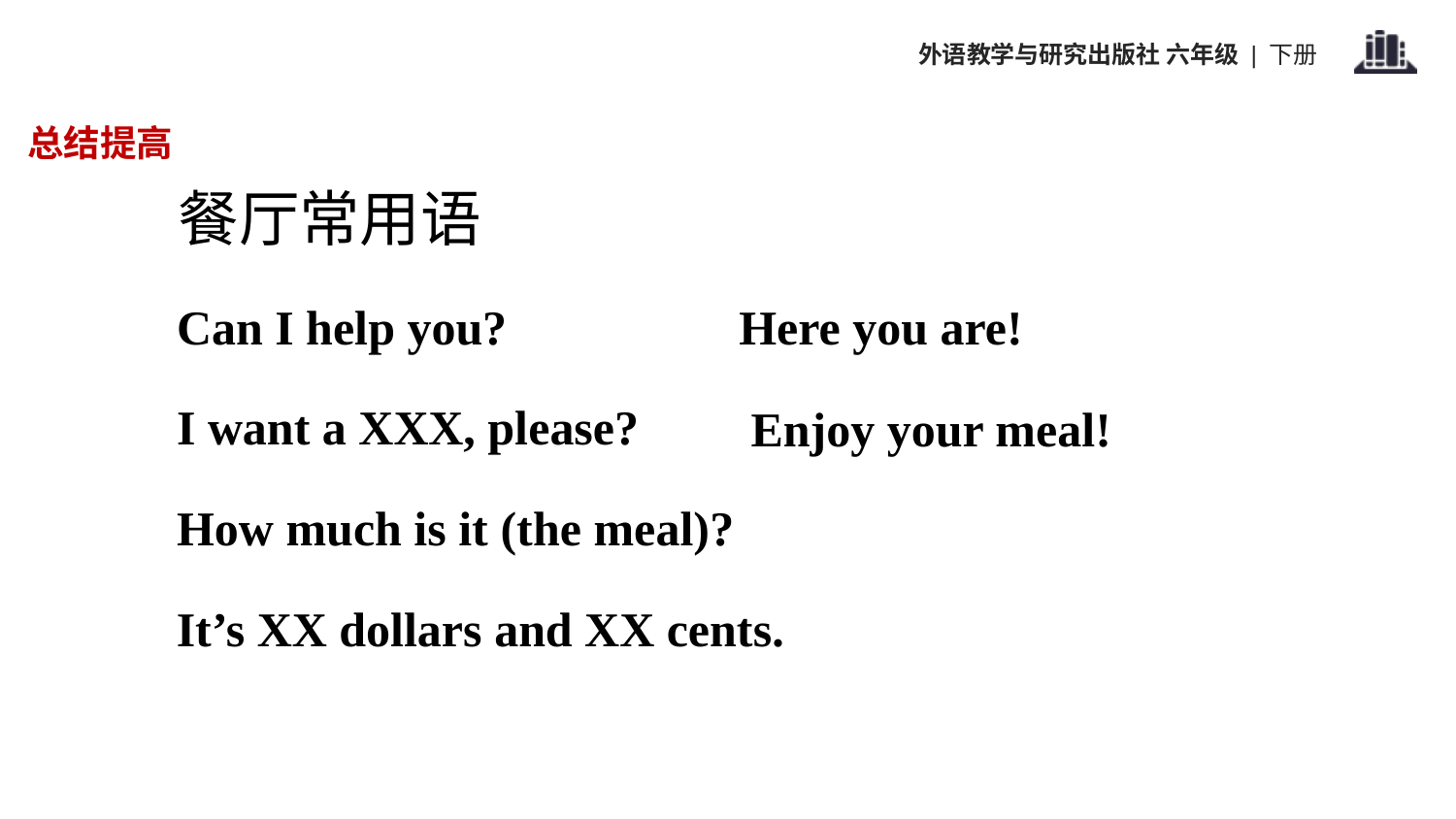

总结提高
餐厅常用语
Can I help you?
Here you are!
I want a XXX, please?
 Enjoy your meal!
How much is it (the meal)?
It’s XX dollars and XX cents.